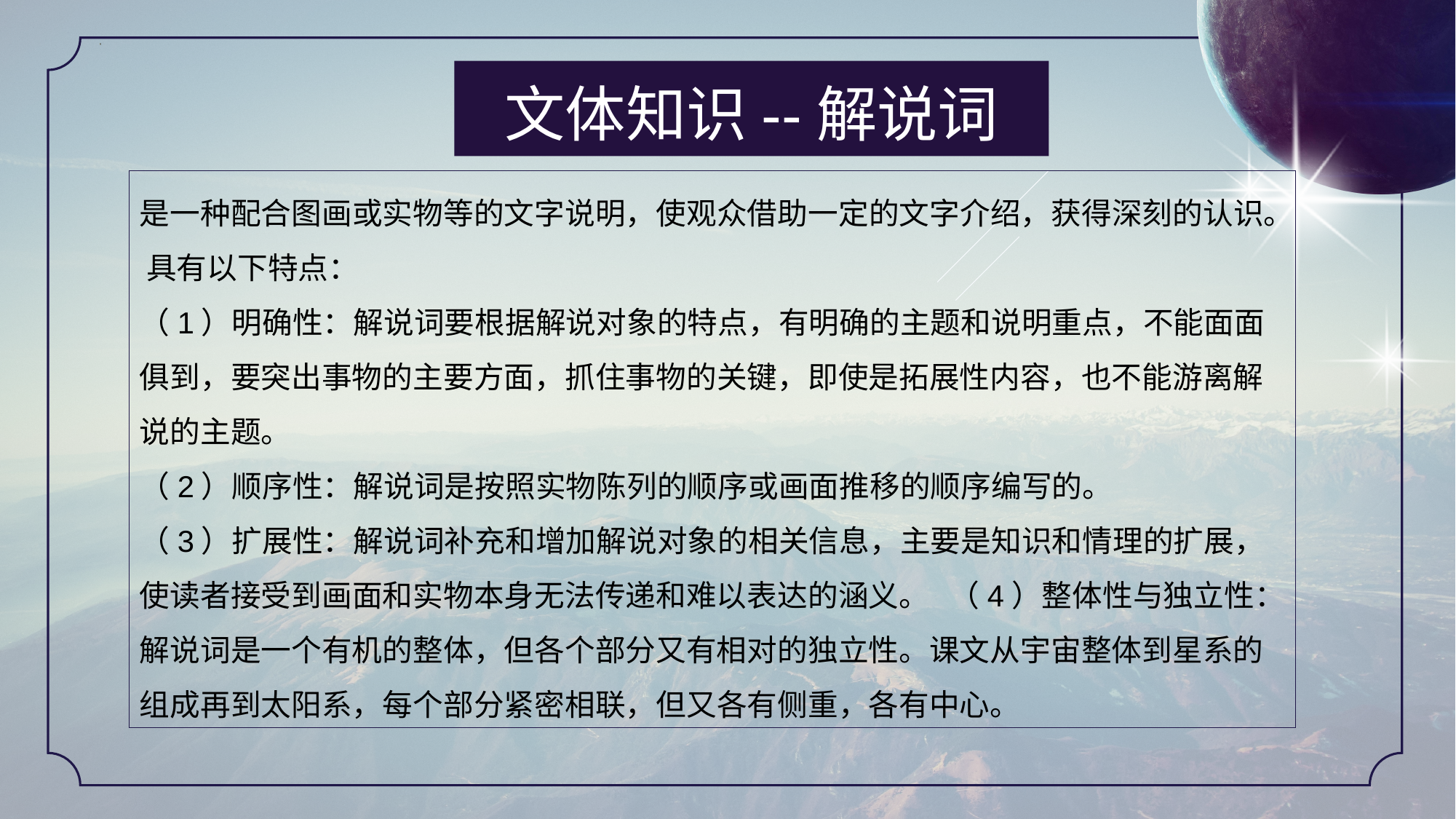

文体知识--解说词
是一种配合图画或实物等的文字说明，使观众借助一定的文字介绍，获得深刻的认识。 具有以下特点：
（1）明确性：解说词要根据解说对象的特点，有明确的主题和说明重点，不能面面俱到，要突出事物的主要方面，抓住事物的关键，即使是拓展性内容，也不能游离解说的主题。
（2）顺序性：解说词是按照实物陈列的顺序或画面推移的顺序编写的。
（3）扩展性：解说词补充和增加解说对象的相关信息，主要是知识和情理的扩展，使读者接受到画面和实物本身无法传递和难以表达的涵义。   （4）整体性与独立性：解说词是一个有机的整体，但各个部分又有相对的独立性。课文从宇宙整体到星系的组成再到太阳系，每个部分紧密相联，但又各有侧重，各有中心。